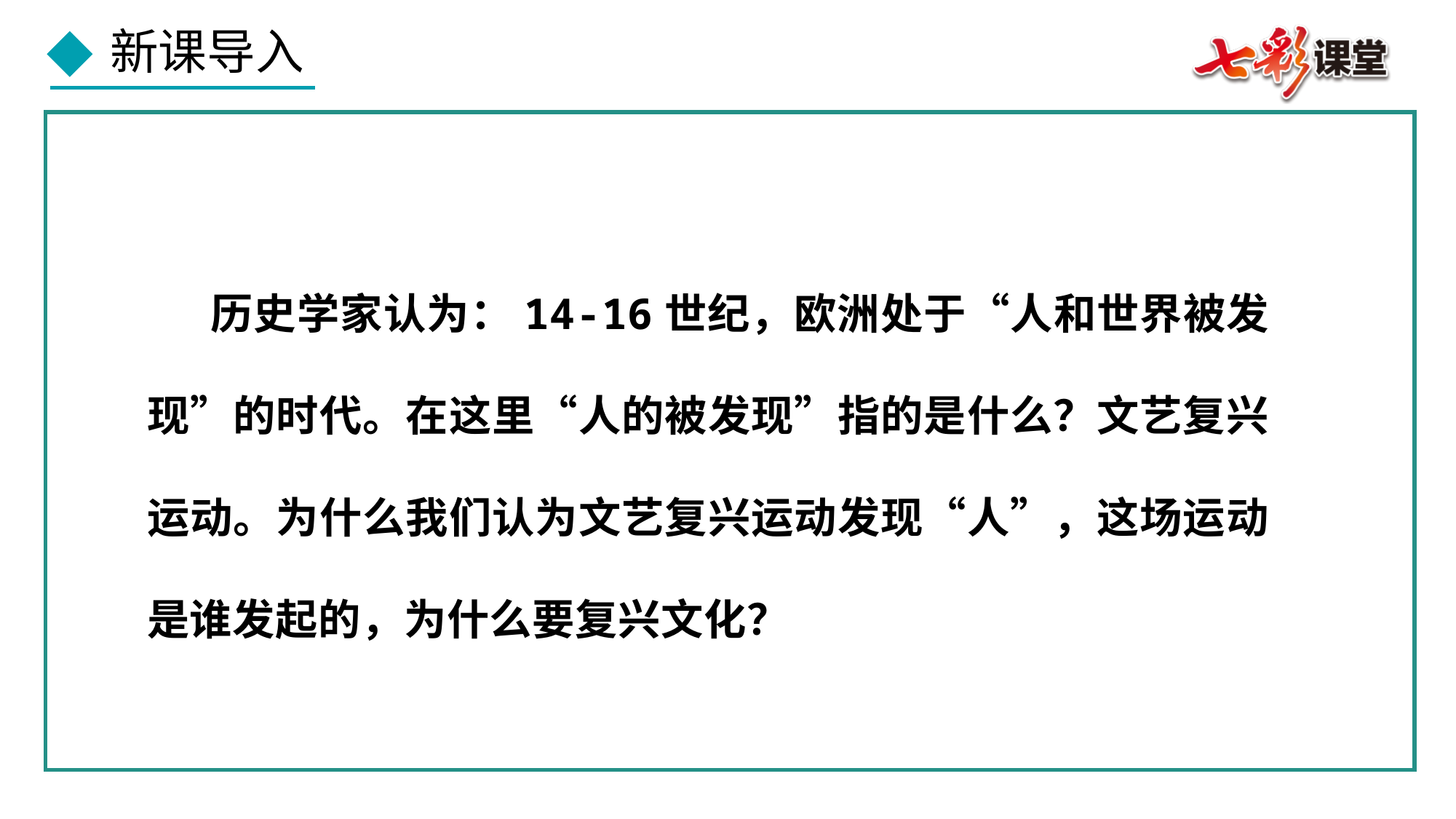

历史学家认为：14-16世纪，欧洲处于“人和世界被发现”的时代。在这里“人的被发现”指的是什么？文艺复兴运动。为什么我们认为文艺复兴运动发现“人”，这场运动是谁发起的，为什么要复兴文化？